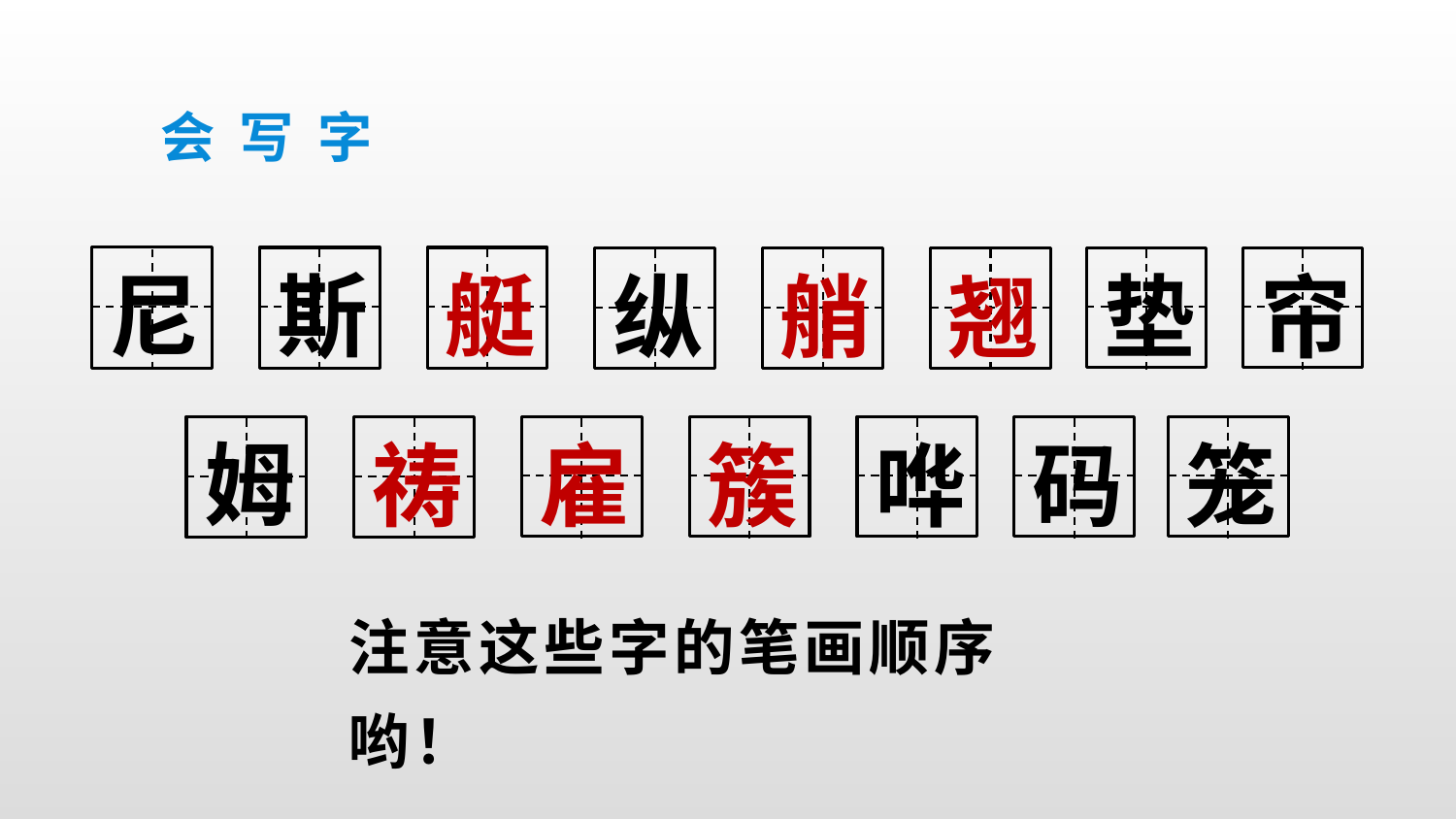

会写字

尼

斯

艇

纵

艄

翘

帘

垫

姆

笼

祷

雇

簇

哗

码
注意这些字的笔画顺序哟！